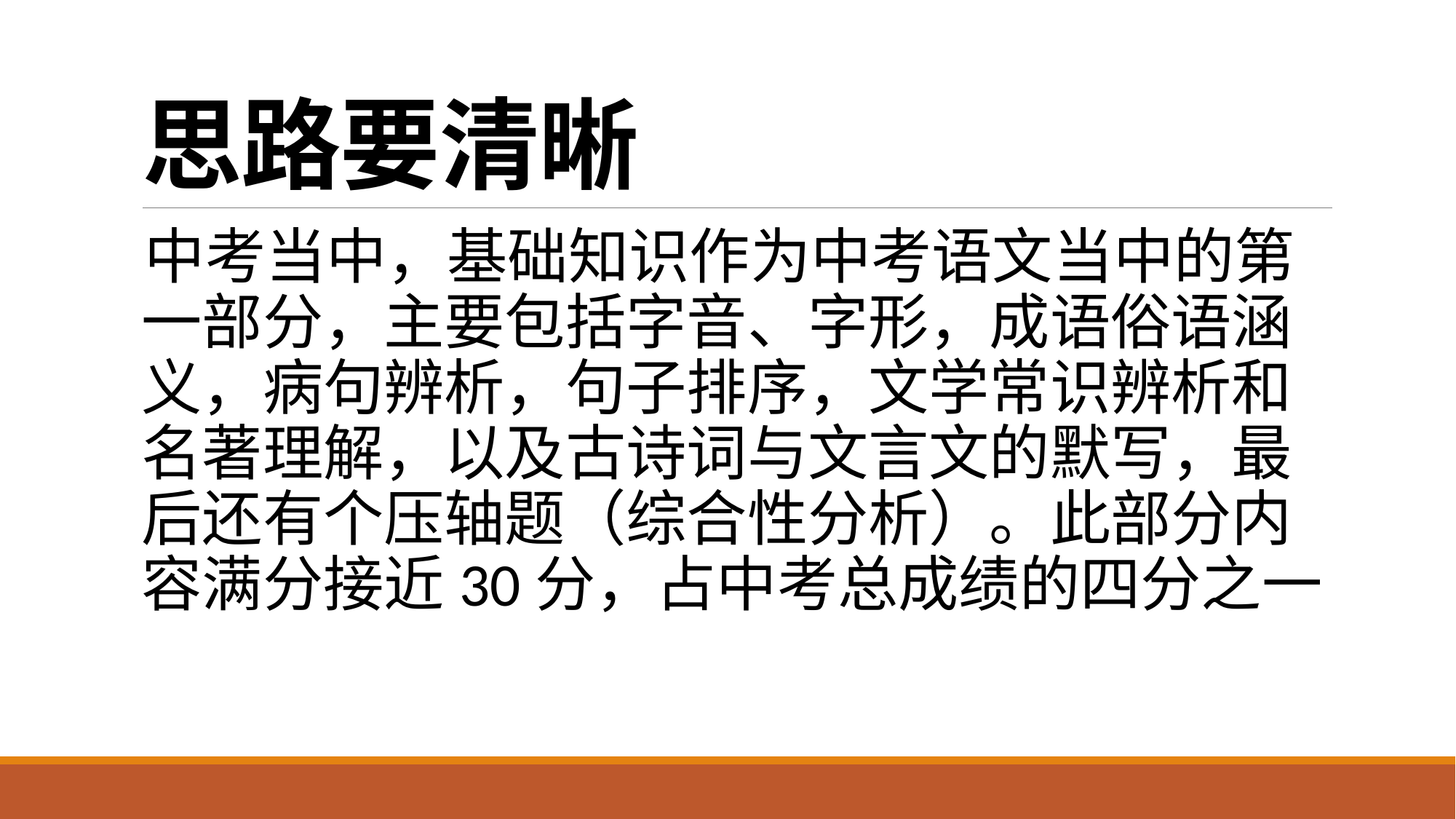

# 思路要清晰
中考当中，基础知识作为中考语文当中的第一部分，主要包括字音、字形，成语俗语涵义，病句辨析，句子排序，文学常识辨析和名著理解，以及古诗词与文言文的默写，最后还有个压轴题（综合性分析）。此部分内容满分接近30分，占中考总成绩的四分之一